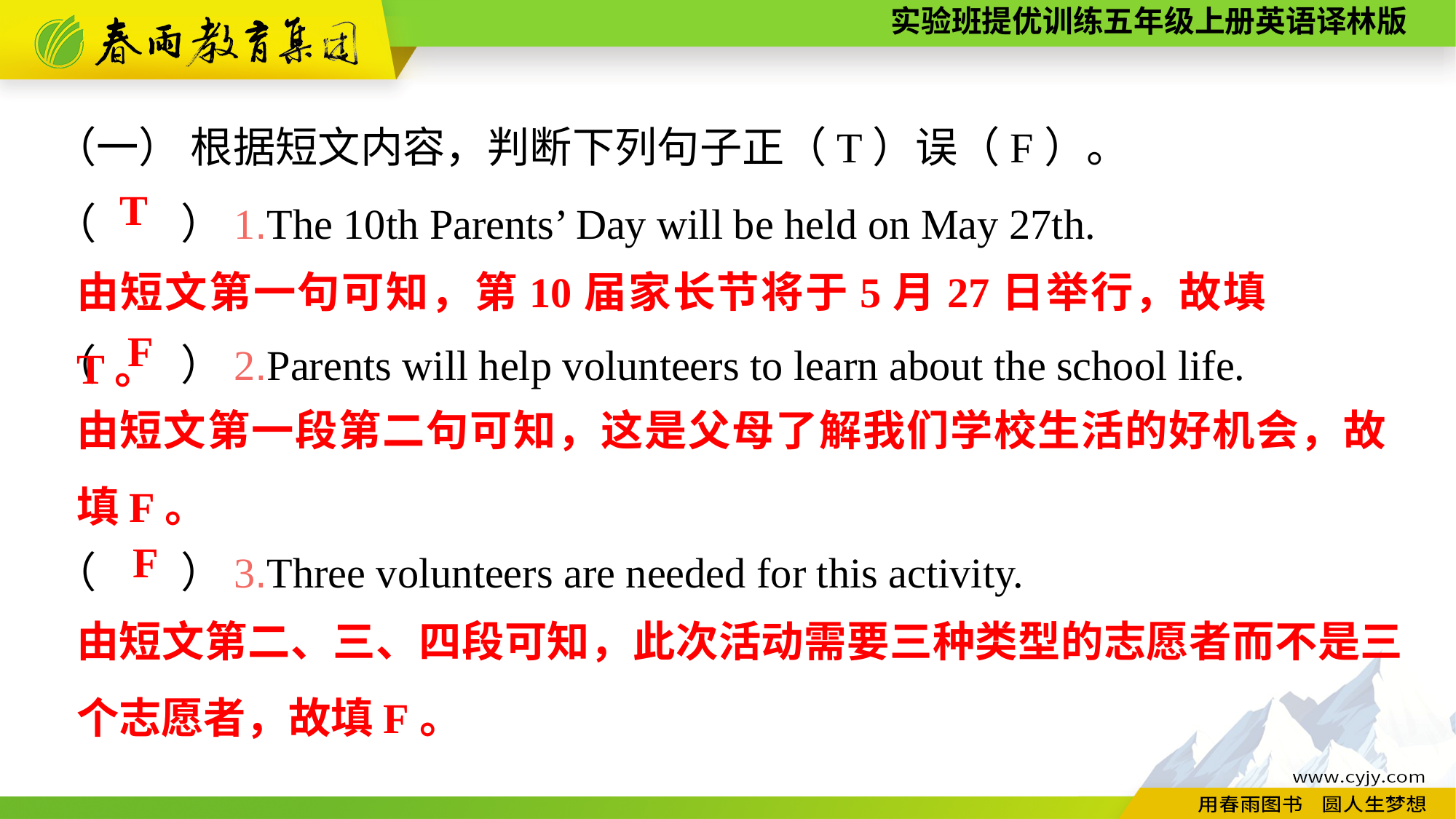

（一） 根据短文内容，判断下列句子正（T）误（F）。
（　　）1.The 10th Parents’ Day will be held on May 27th.

（　　）2.Parents will help volunteers to learn about the school life.

（　　）3.Three volunteers are needed for this activity.
T
由短文第一句可知，第10届家长节将于5月27日举行，故填T。
F
由短文第一段第二句可知，这是父母了解我们学校生活的好机会，故填F。
F
由短文第二、三、四段可知，此次活动需要三种类型的志愿者而不是三个志愿者，故填F。